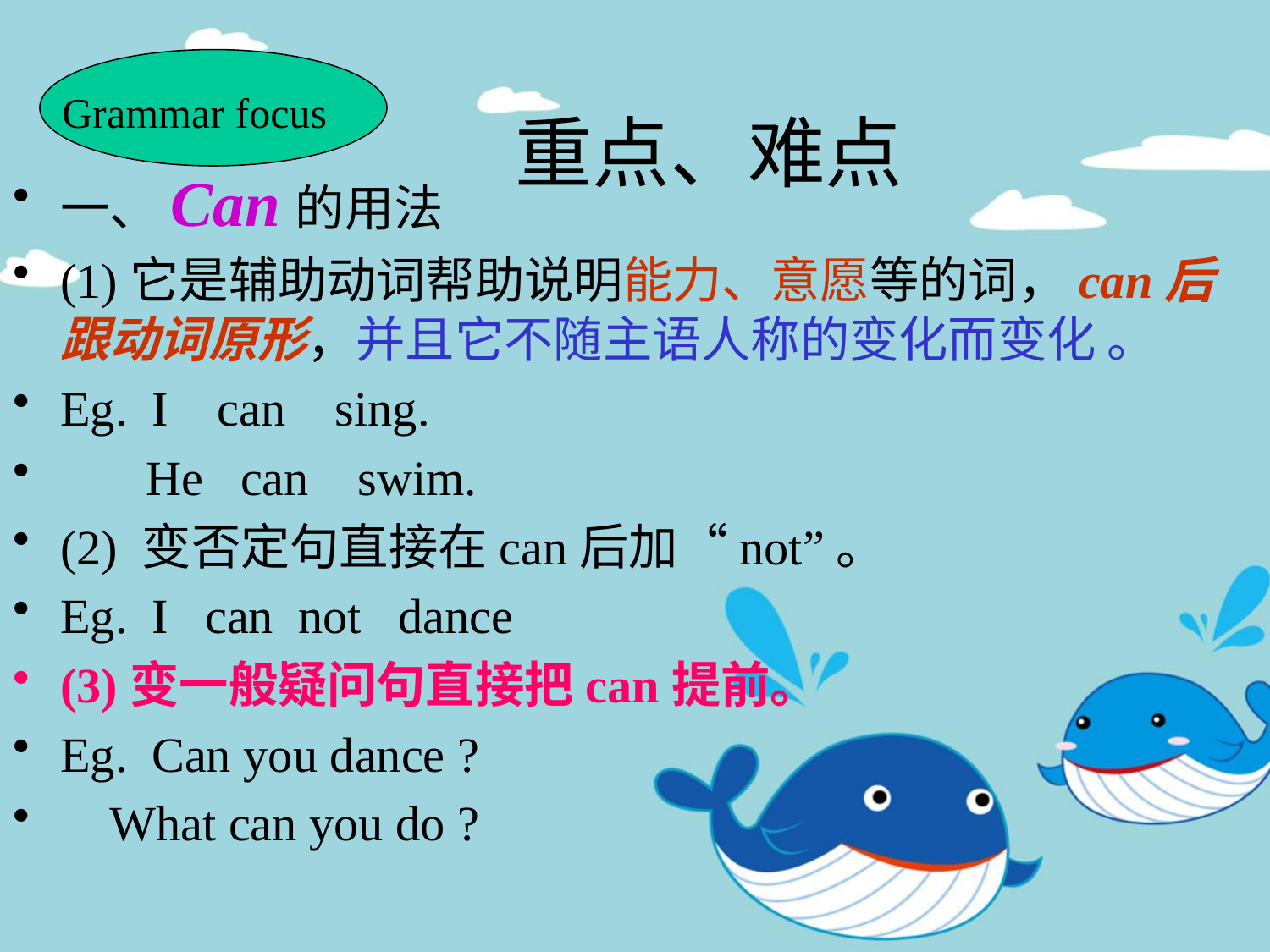

重点、难点
Grammar focus
一、Can的用法
(1)它是辅助动词帮助说明能力、意愿等的词，can后跟动词原形，并且它不随主语人称的变化而变化 。
Eg.  I    can    sing.
       He   can    swim.
(2) 变否定句直接在can后加“not”。
Eg.  I   can  not   dance
(3)变一般疑问句直接把can提前。
Eg.  Can you dance ?
    What can you do ?